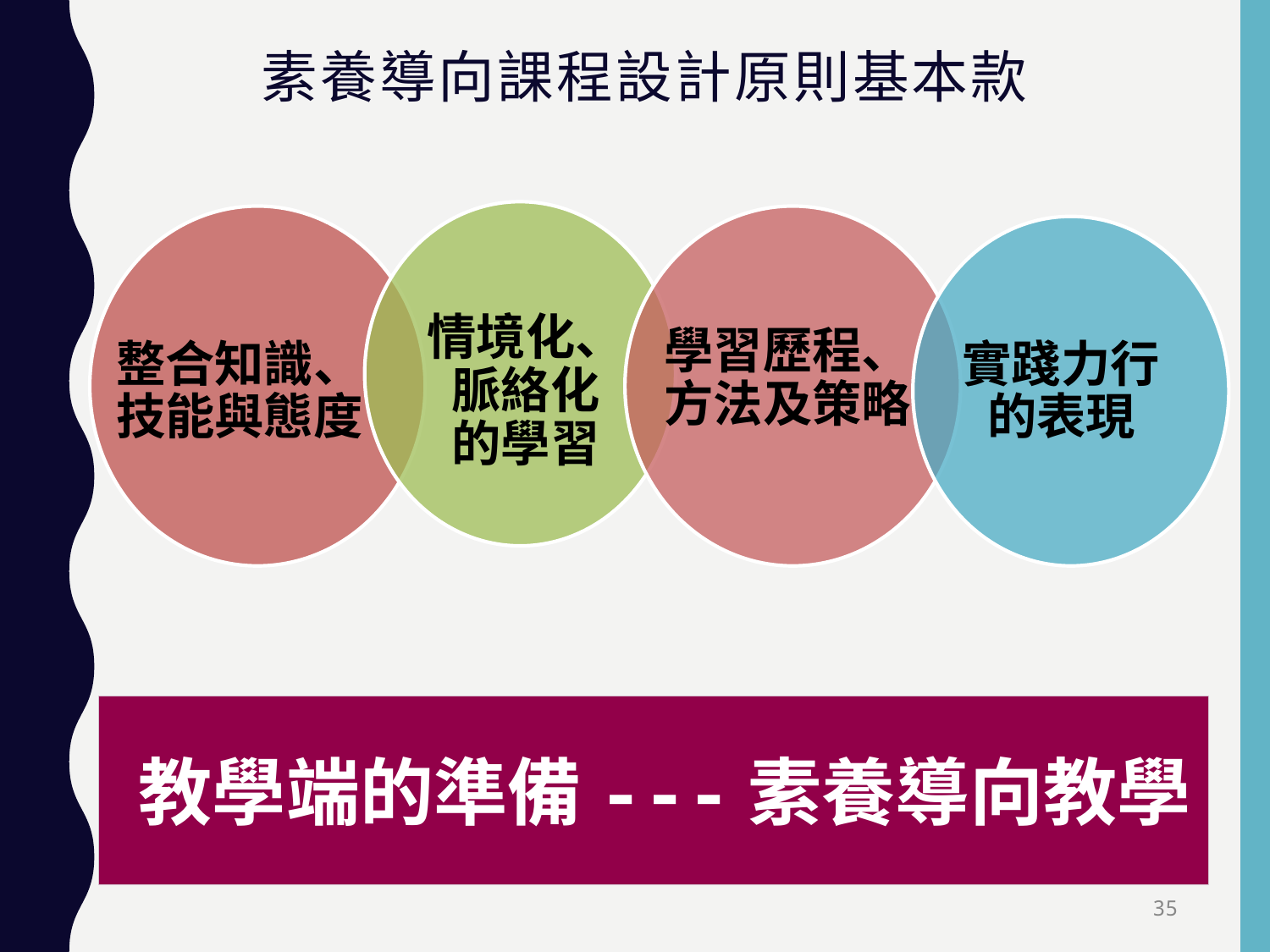

素養導向課程設計原則基本款

情境化、脈絡化
的學習

學習歷程、
方法及策略

整合知識、
技能與態度

實踐力行的表現
教學端的準備---素養導向教學
35